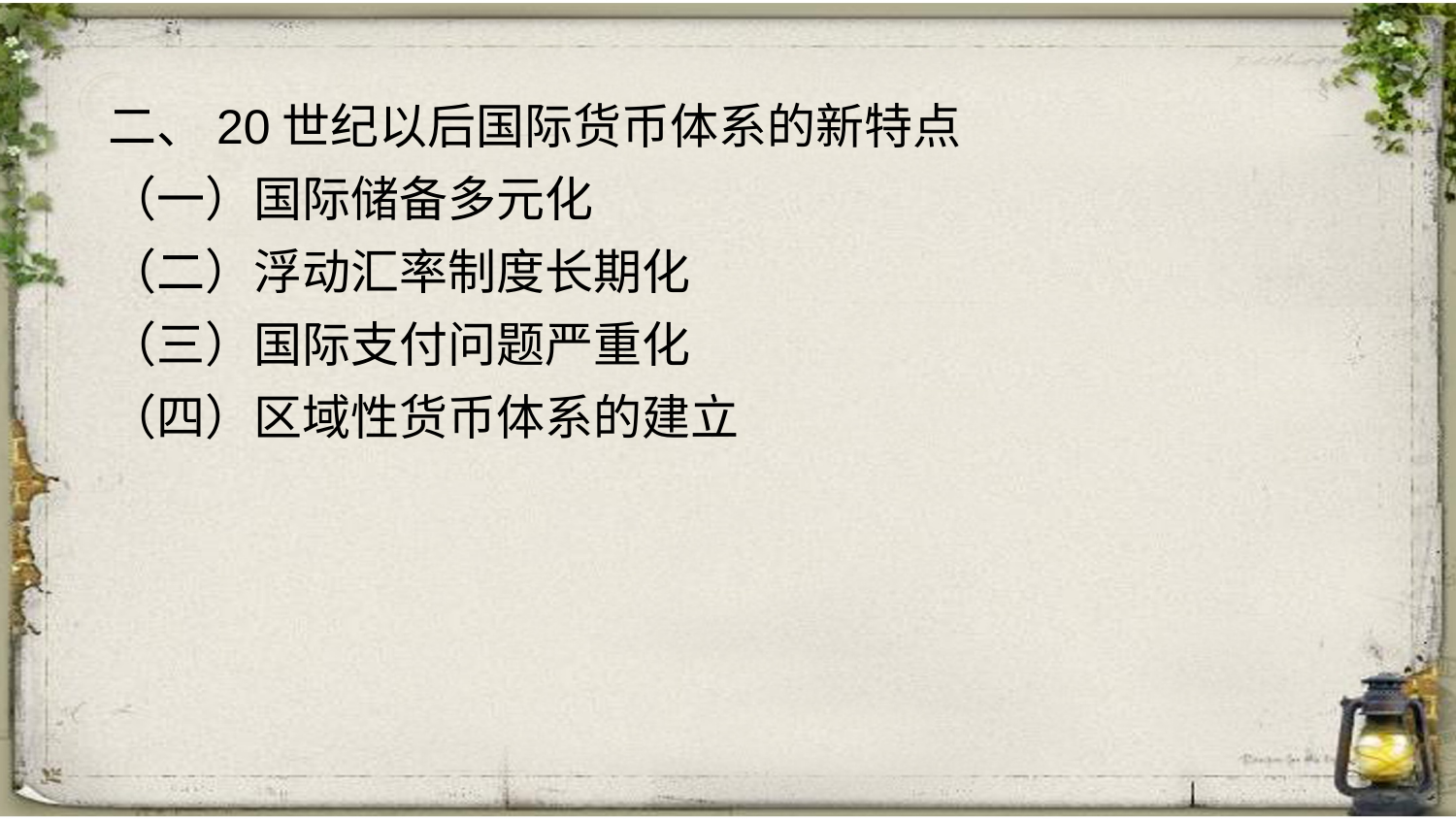

二、20世纪以后国际货币体系的新特点
（一）国际储备多元化
（二）浮动汇率制度长期化
（三）国际支付问题严重化
（四）区域性货币体系的建立